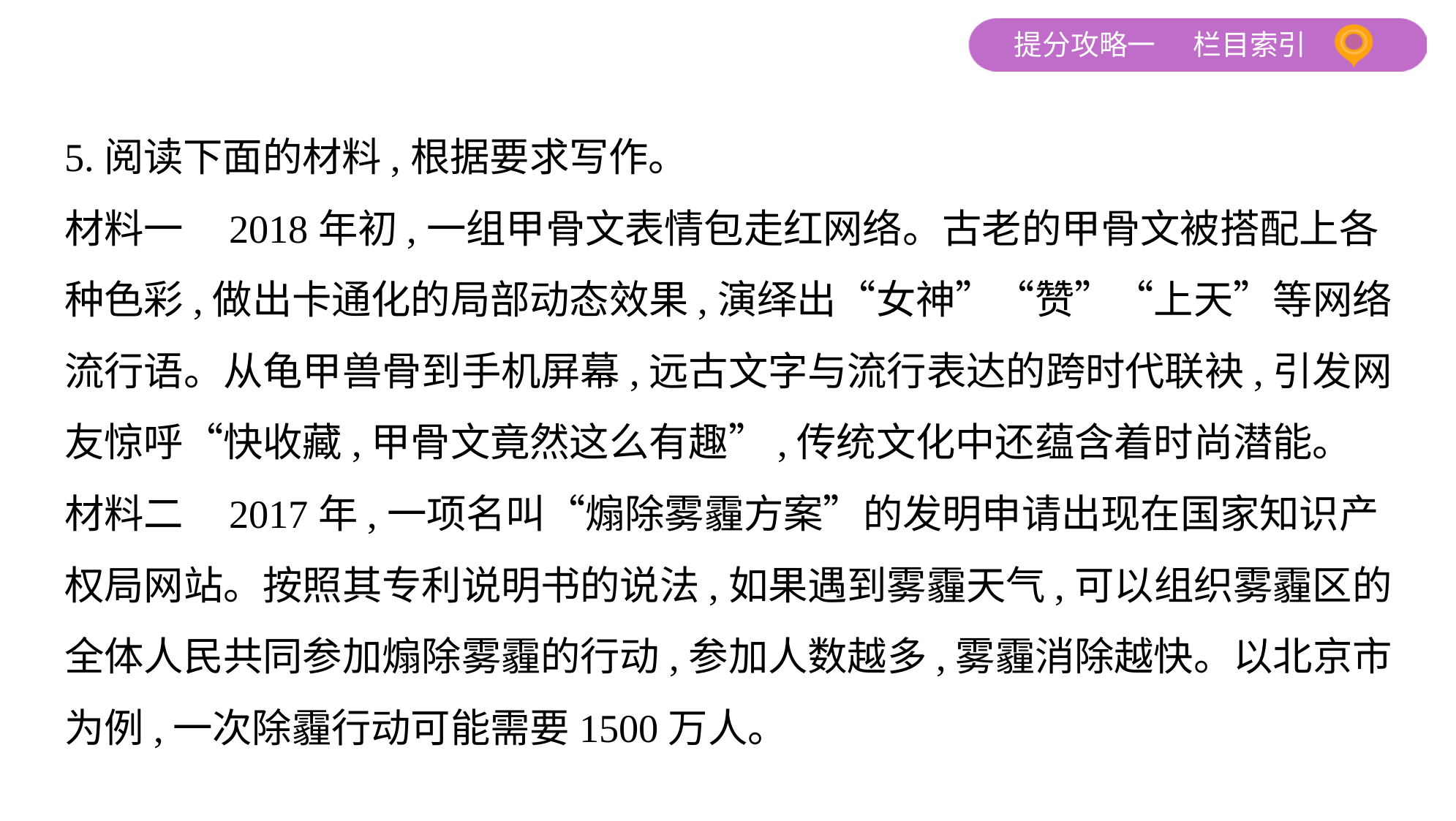

5.阅读下面的材料,根据要求写作。
材料一    2018年初,一组甲骨文表情包走红网络。古老的甲骨文被搭配上各
种色彩,做出卡通化的局部动态效果,演绎出“女神”“赞”“上天”等网络
流行语。从龟甲兽骨到手机屏幕,远古文字与流行表达的跨时代联袂,引发网
友惊呼“快收藏,甲骨文竟然这么有趣”,传统文化中还蕴含着时尚潜能。
材料二    2017年,一项名叫“煽除雾霾方案”的发明申请出现在国家知识产
权局网站。按照其专利说明书的说法,如果遇到雾霾天气,可以组织雾霾区的
全体人民共同参加煽除雾霾的行动,参加人数越多,雾霾消除越快。以北京市
为例,一次除霾行动可能需要1500万人。